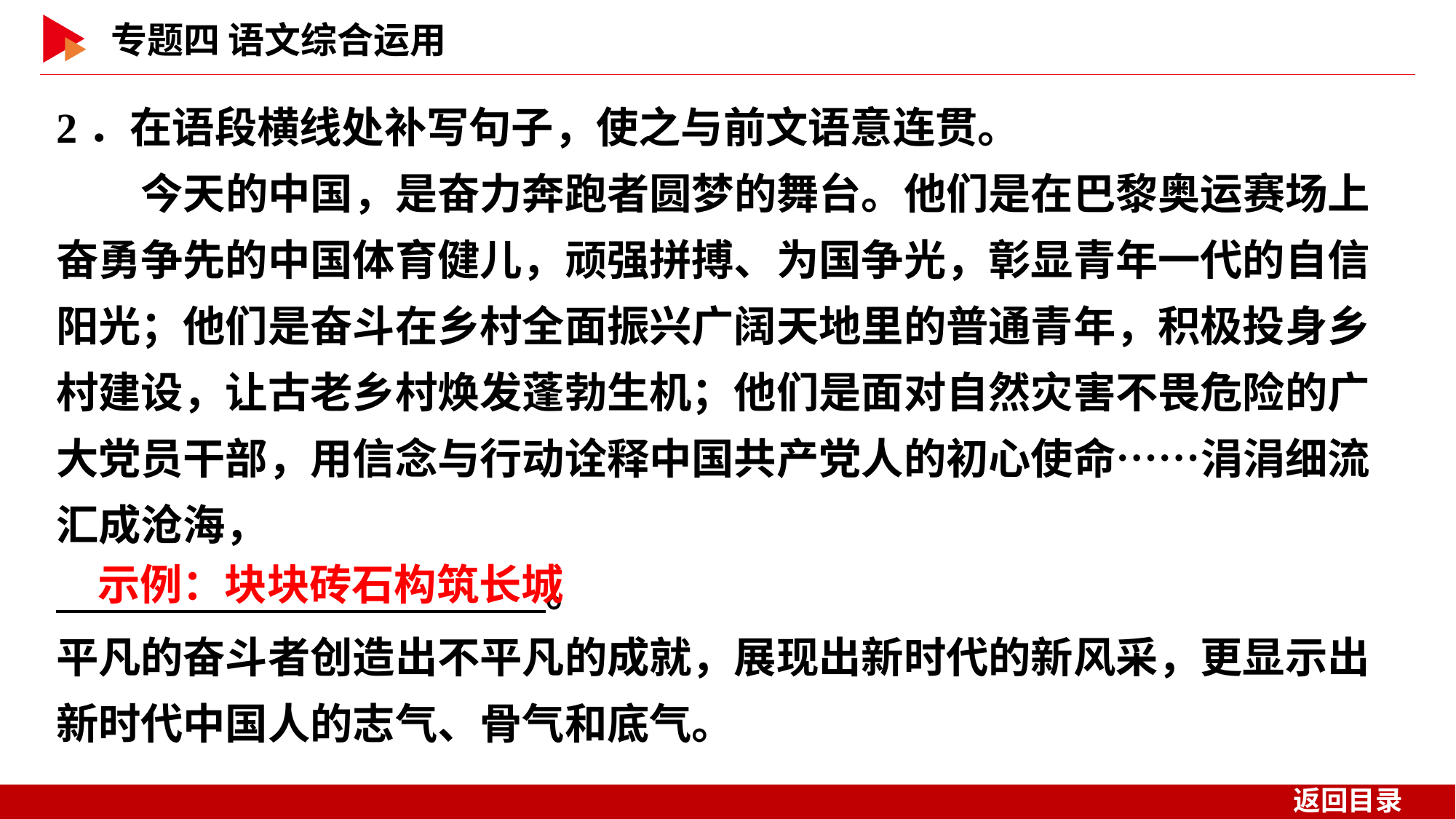

2．在语段横线处补写句子，使之与前文语意连贯。
　　今天的中国，是奋力奔跑者圆梦的舞台。他们是在巴黎奥运赛场上奋勇争先的中国体育健儿，顽强拼搏、为国争光，彰显青年一代的自信阳光；他们是奋斗在乡村全面振兴广阔天地里的普通青年，积极投身乡村建设，让古老乡村焕发蓬勃生机；他们是面对自然灾害不畏危险的广大党员干部，用信念与行动诠释中国共产党人的初心使命……涓涓细流汇成沧海，
　                                          　。
平凡的奋斗者创造出不平凡的成就，展现出新时代的新风采，更显示出新时代中国人的志气、骨气和底气。
示例：块块砖石构筑长城